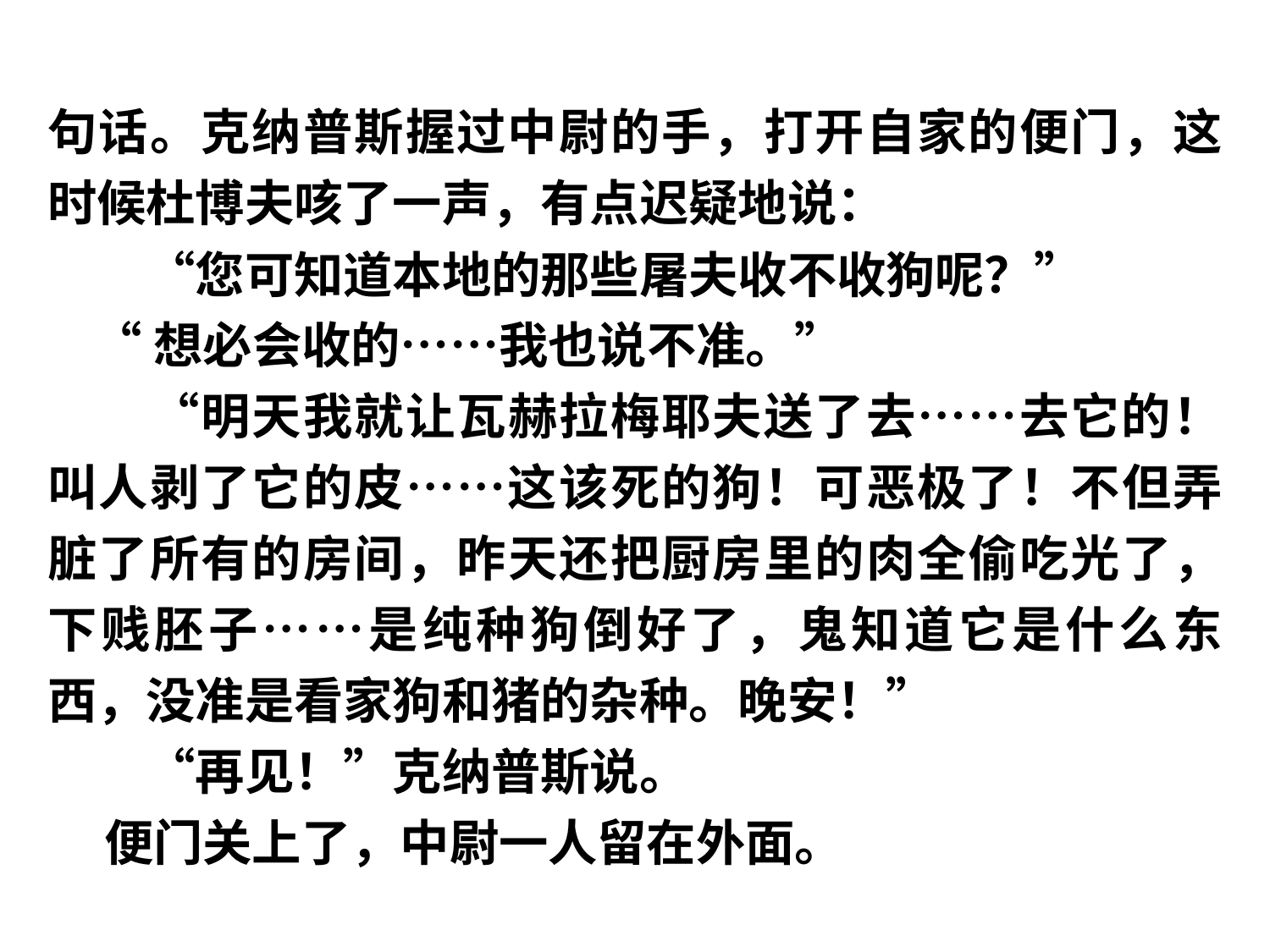

句话。克纳普斯握过中尉的手，打开自家的便门，这时候杜博夫咳了一声，有点迟疑地说：
　　“您可知道本地的那些屠夫收不收狗呢？”
    “想必会收的……我也说不准。”
　　“明天我就让瓦赫拉梅耶夫送了去……去它的！叫人剥了它的皮……这该死的狗！可恶极了！不但弄脏了所有的房间，昨天还把厨房里的肉全偷吃光了，下贱胚子……是纯种狗倒好了，鬼知道它是什么东西，没准是看家狗和猪的杂种。晚安！”
　　“再见！”克纳普斯说。
    便门关上了，中尉一人留在外面。